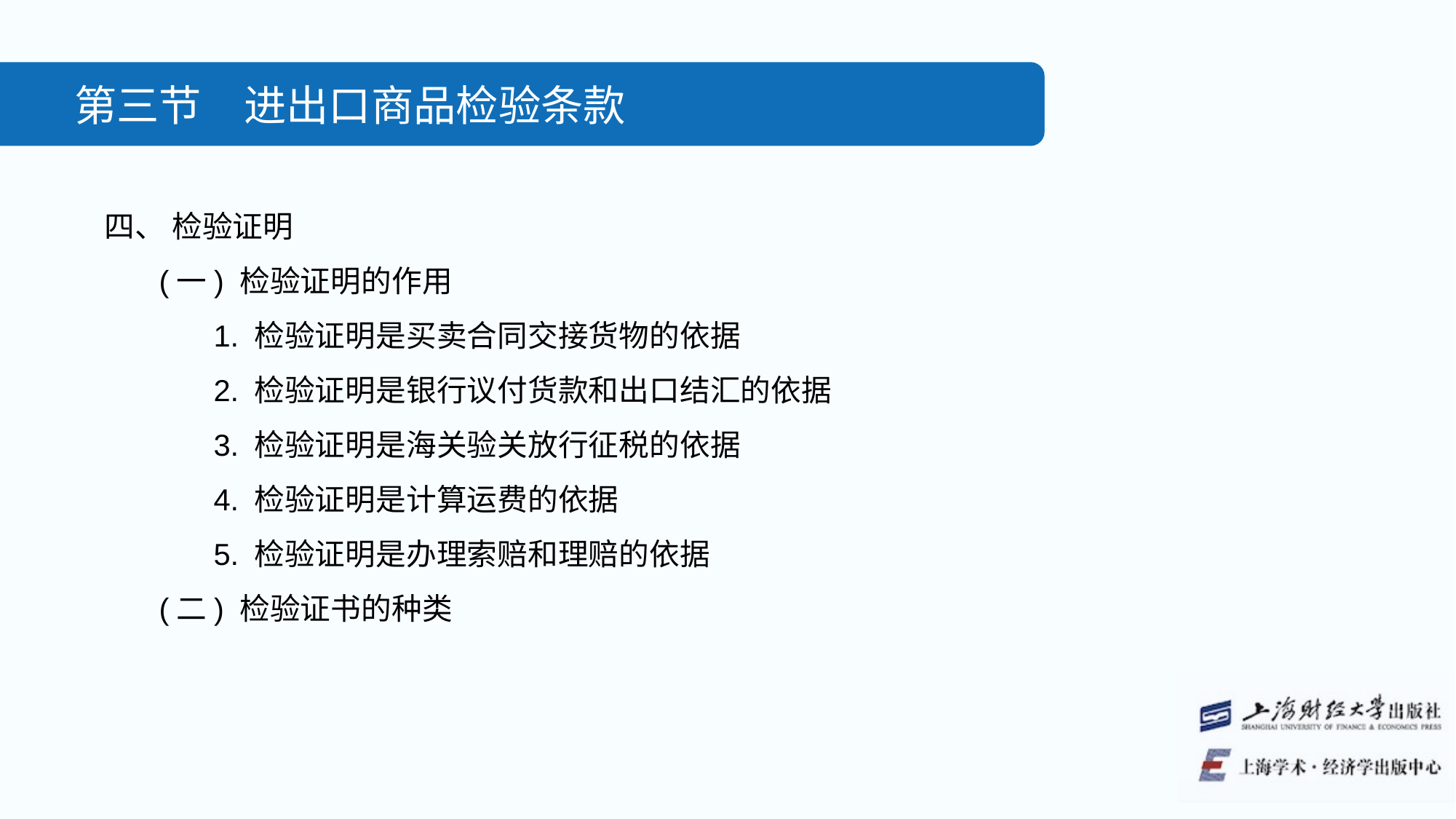

第三节　进出口商品检验条款
四、 检验证明
(一) 检验证明的作用
1. 检验证明是买卖合同交接货物的依据
2. 检验证明是银行议付货款和出口结汇的依据
3. 检验证明是海关验关放行征税的依据
4. 检验证明是计算运费的依据
5. 检验证明是办理索赔和理赔的依据
(二) 检验证书的种类